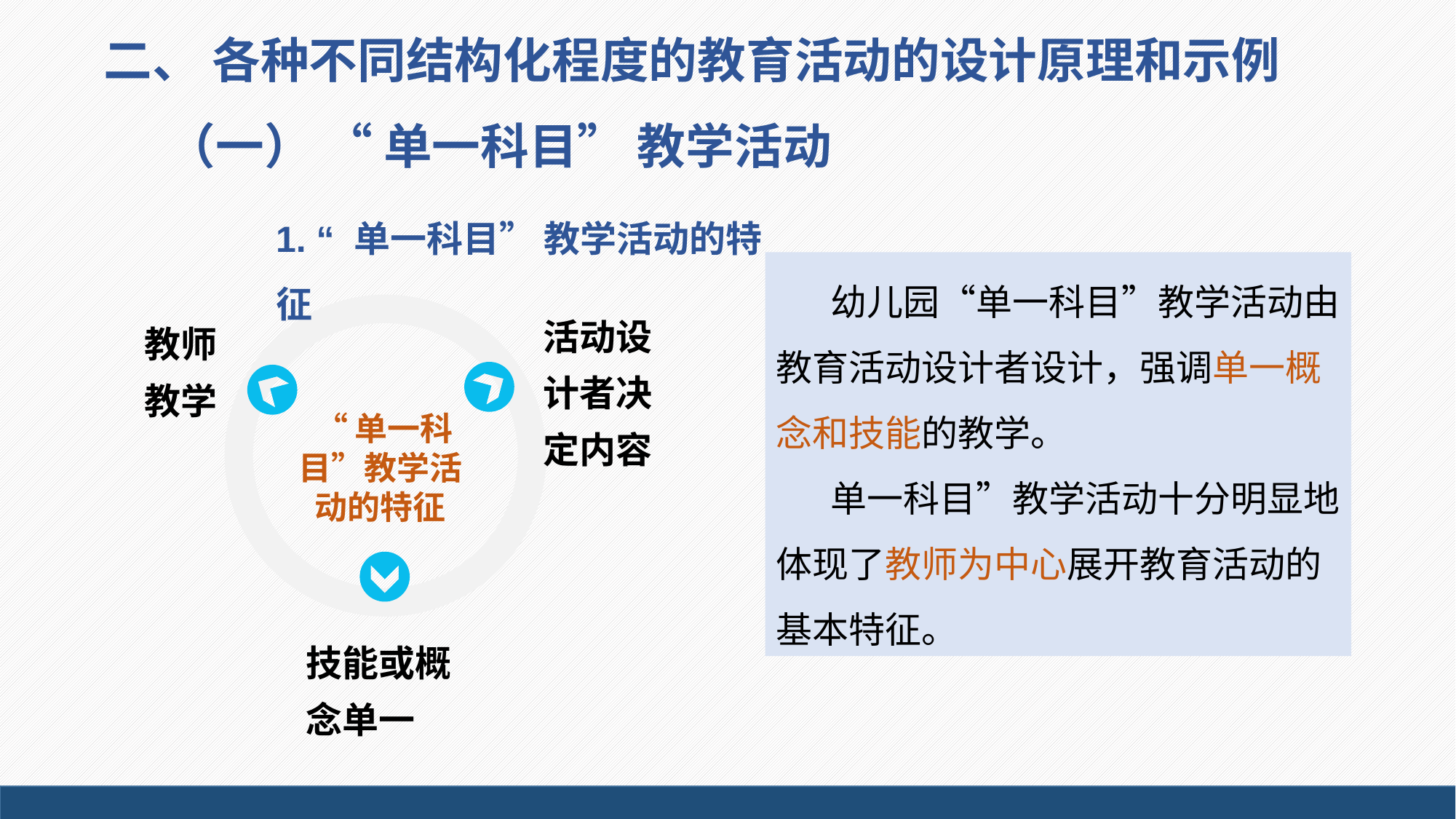

二、 各种不同结构化程度的教育活动的设计原理和示例
（一） “ 单一科目” 教学活动
1. “ 单一科目” 教学活动的特征
幼儿园“单一科目”教学活动由教育活动设计者设计，强调单一概念和技能的教学。
单一科目”教学活动十分明显地体现了教师为中心展开教育活动的基本特征。
教师教学

活动设计者决定内容

 “单一科目”教学活动的特征

技能或概念单一